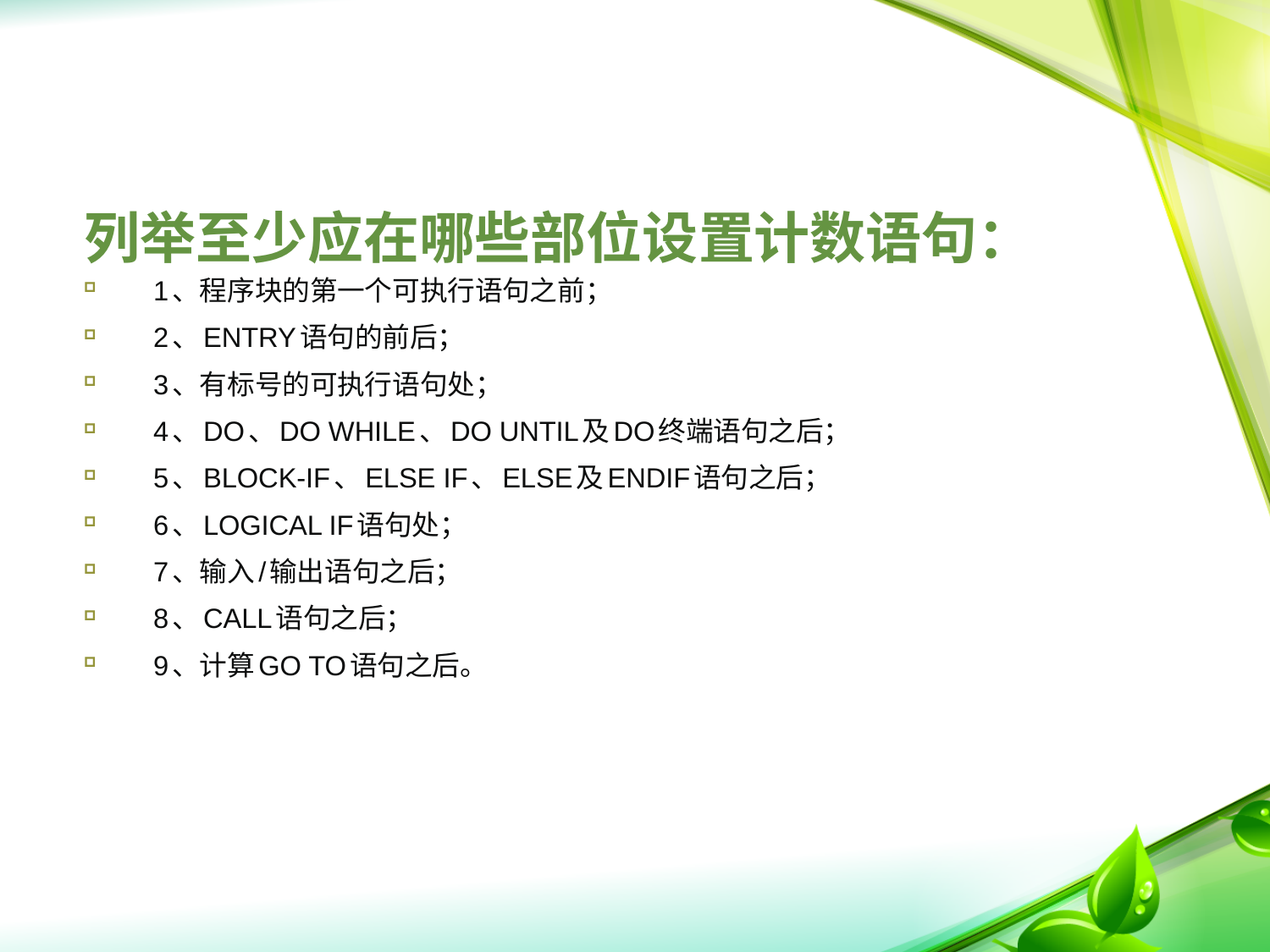

# 列举至少应在哪些部位设置计数语句：
1、程序块的第一个可执行语句之前；
2、ENTRY语句的前后；
3、有标号的可执行语句处；
4、DO、DO WHILE、DO UNTIL及DO终端语句之后；
5、BLOCK-IF、ELSE IF、ELSE及ENDIF语句之后；
6、LOGICAL IF语句处；
7、输入/输出语句之后；
8、CALL语句之后；
9、计算GO TO语句之后。